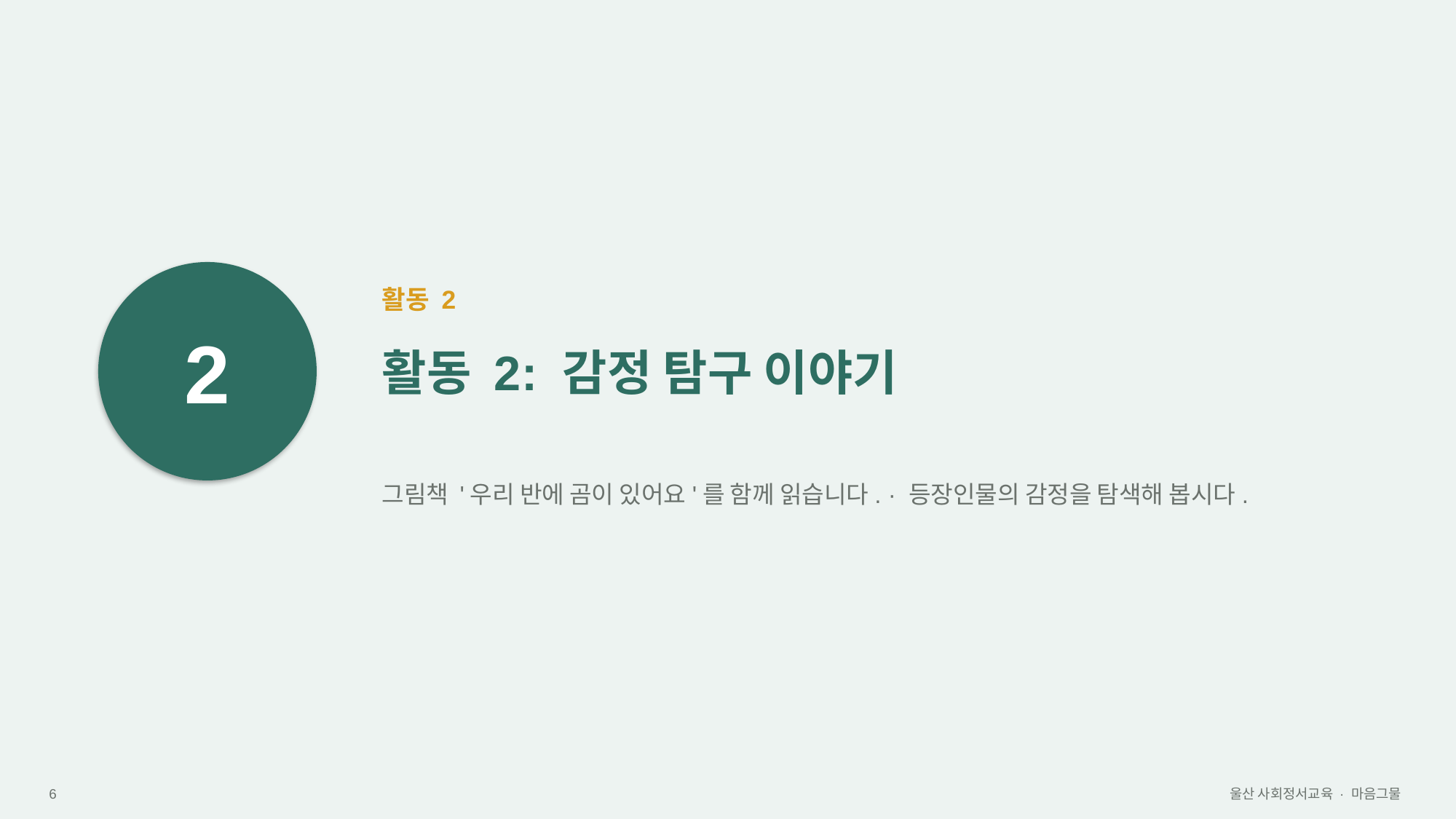

2
활동 2
활동 2: 감정 탐구 이야기
그림책 '우리 반에 곰이 있어요'를 함께 읽습니다. · 등장인물의 감정을 탐색해 봅시다.
6
울산 사회정서교육 · 마음그물